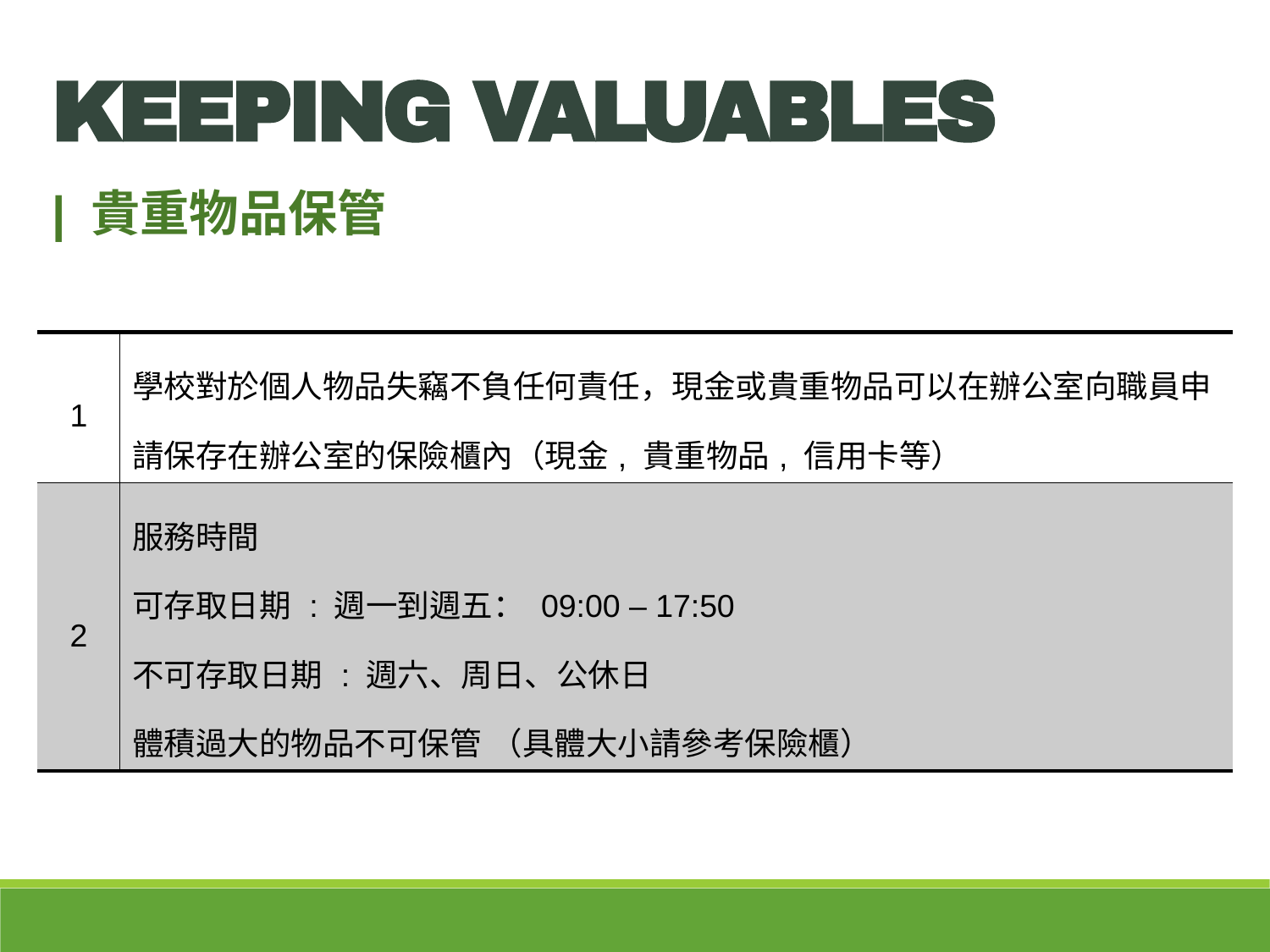

Keeping valuables

| 貴重物品保管
| 1 | 學校對於個人物品失竊不負任何責任，現金或貴重物品可以在辦公室向職員申請保存在辦公室的保險櫃內（現金, 貴重物品, 信用卡等） |
| --- | --- |
| 2 | 服務時間 可存取日期 : 週一到週五： 09:00 – 17:50 不可存取日期 : 週六、周日、公休日 體積過大的物品不可保管 （具體大小請參考保險櫃） |